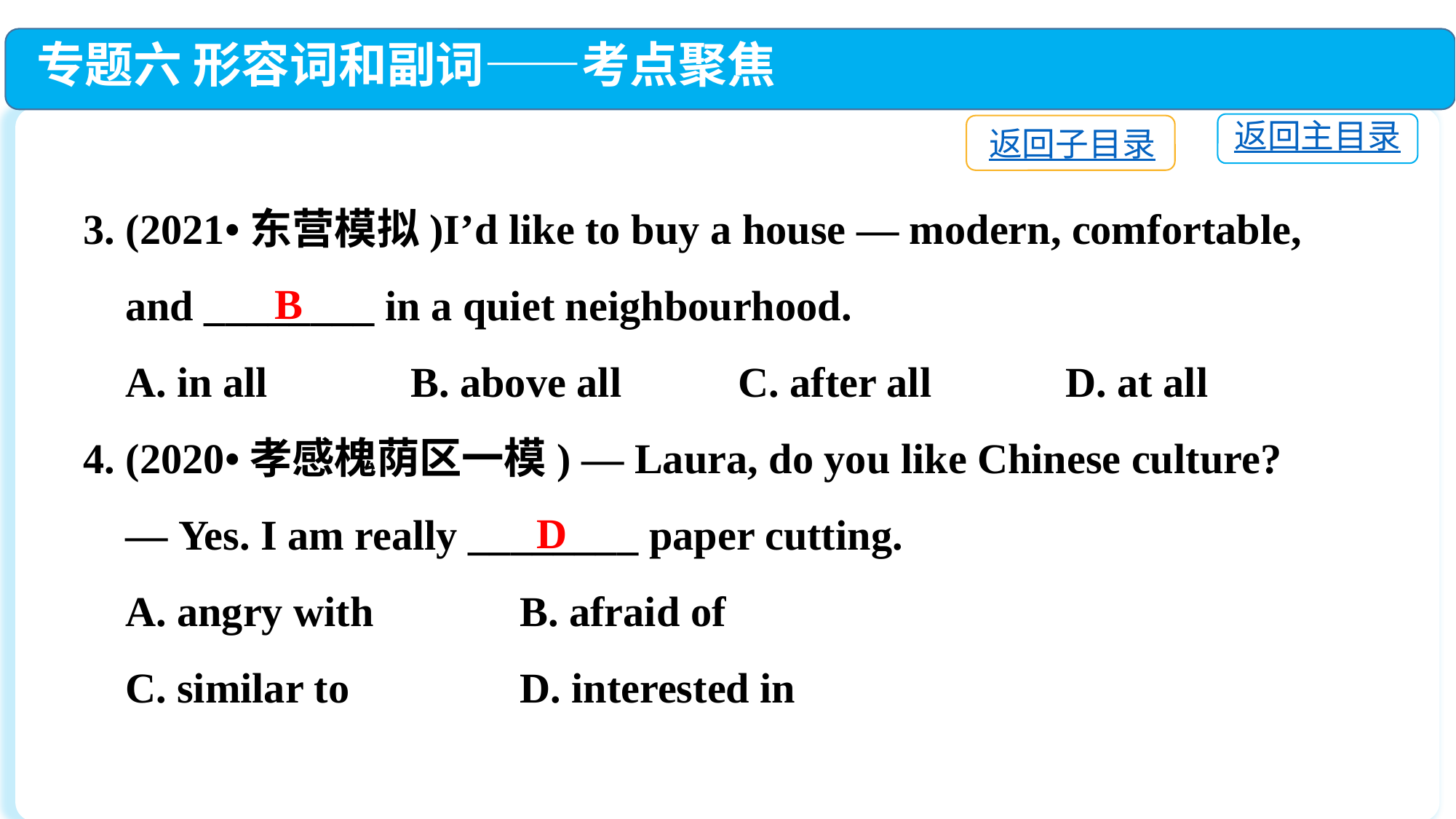

专题六 形容词和副词——考点聚焦

返回主目录

返回子目录
3. (2021•东营模拟)I’d like to buy a house — modern, comfortable,
    and ________ in a quiet neighbourhood.
    A. in all		B. above all		C. after all		D. at all
4. (2020•孝感槐荫区一模) — Laura, do you like Chinese culture?
    — Yes. I am really ________ paper cutting.
    A. angry with		B. afraid of
    C. similar to		D. interested in
B
D